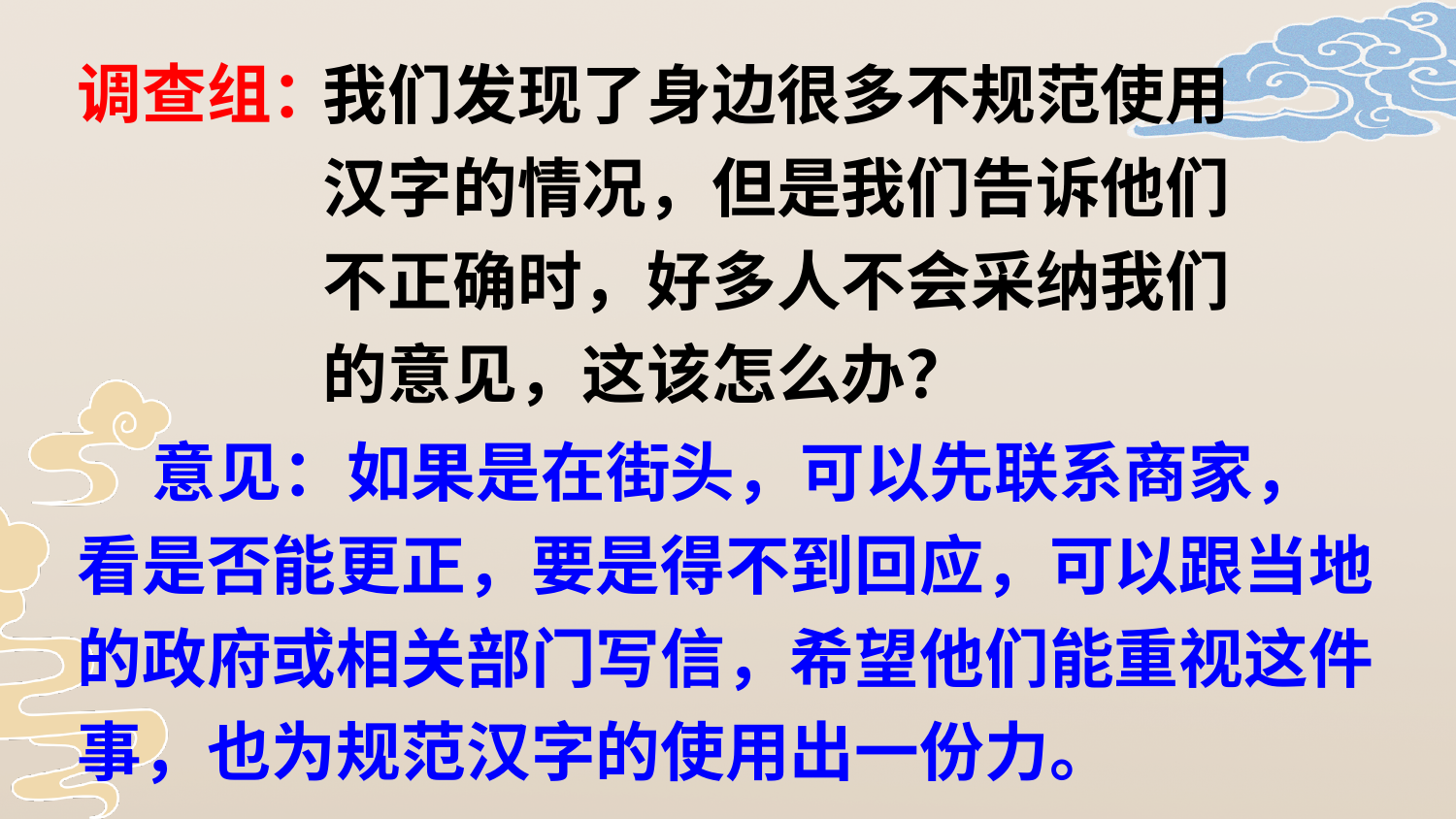

调查组：
我们发现了身边很多不规范使用汉字的情况，但是我们告诉他们不正确时，好多人不会采纳我们的意见，这该怎么办？
    意见：如果是在街头，可以先联系商家，看是否能更正，要是得不到回应，可以跟当地的政府或相关部门写信，希望他们能重视这件事，也为规范汉字的使用出一份力。